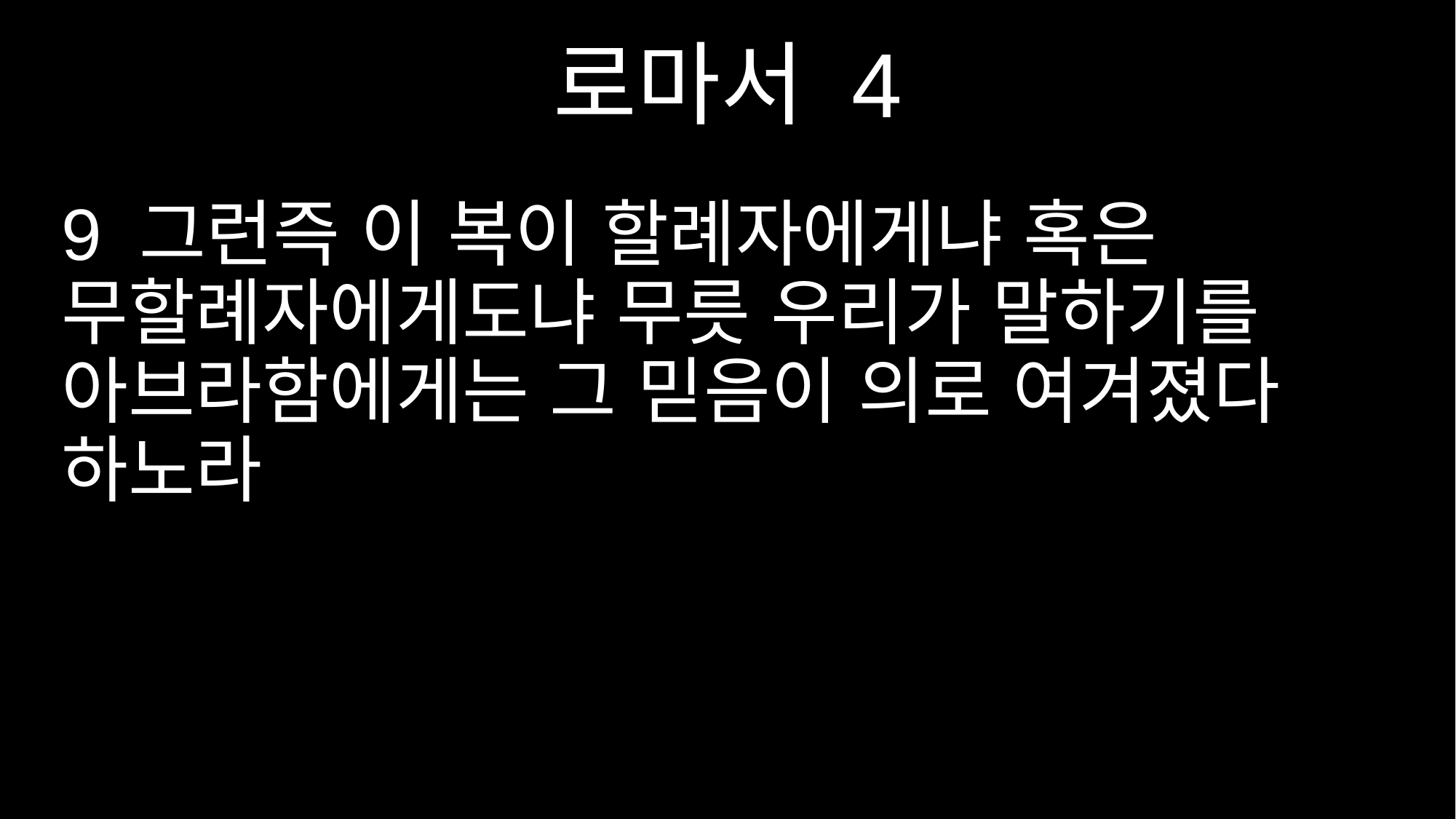

로마서 4
9 그런즉 이 복이 할례자에게냐 혹은 무할례자에게도냐 무릇 우리가 말하기를 아브라함에게는 그 믿음이 의로 여겨졌다 하노라